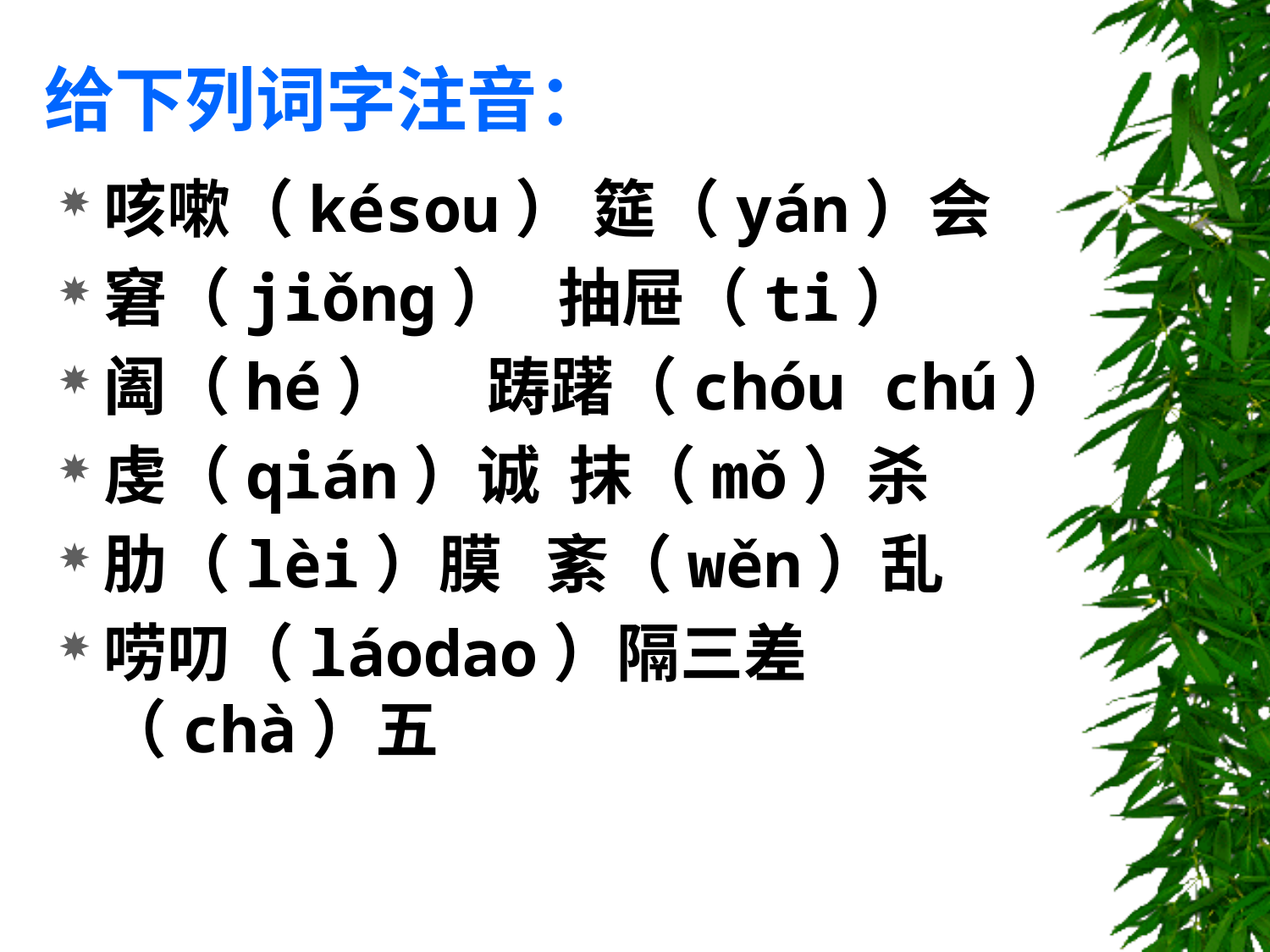

# 给下列词字注音：
咳嗽（késou） 筵（yán）会
窘（jiǒng）   抽屉（ti）
阖（hé）      踌躇（chóu chú）
虔（qián）诚  抹（mǒ）杀
肋（lèi）膜   紊（wěn）乱
唠叨（láodao）隔三差（chà）五